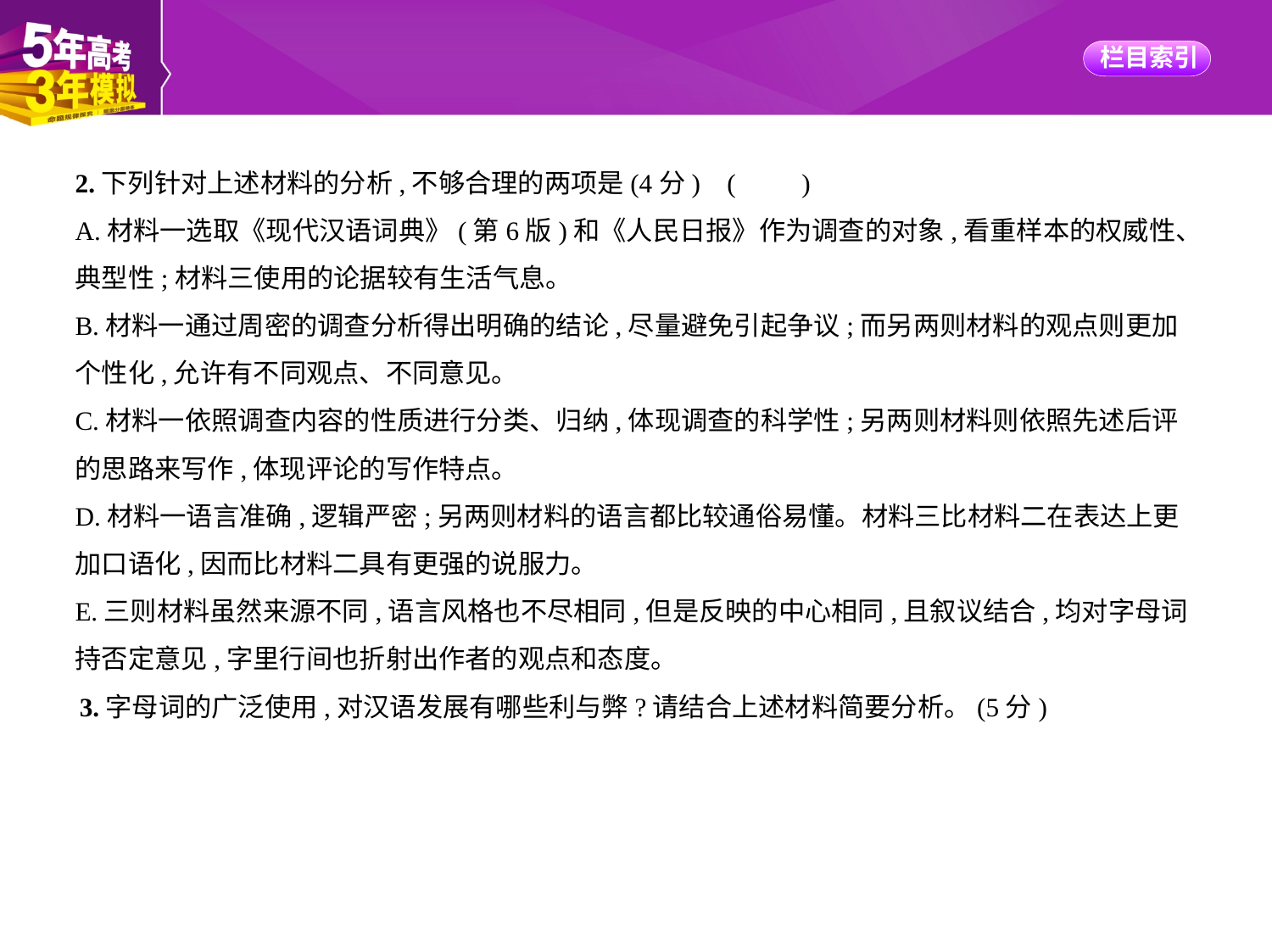

2.下列针对上述材料的分析,不够合理的两项是(4分) (　　)
A.材料一选取《现代汉语词典》(第6版)和《人民日报》作为调查的对象,看重样本的权威性、
典型性;材料三使用的论据较有生活气息。
B.材料一通过周密的调查分析得出明确的结论,尽量避免引起争议;而另两则材料的观点则更加
个性化,允许有不同观点、不同意见。
C.材料一依照调查内容的性质进行分类、归纳,体现调查的科学性;另两则材料则依照先述后评
的思路来写作,体现评论的写作特点。
D.材料一语言准确,逻辑严密;另两则材料的语言都比较通俗易懂。材料三比材料二在表达上更
加口语化,因而比材料二具有更强的说服力。
E.三则材料虽然来源不同,语言风格也不尽相同,但是反映的中心相同,且叙议结合,均对字母词
持否定意见,字里行间也折射出作者的观点和态度。
3.字母词的广泛使用,对汉语发展有哪些利与弊?请结合上述材料简要分析。(5分)